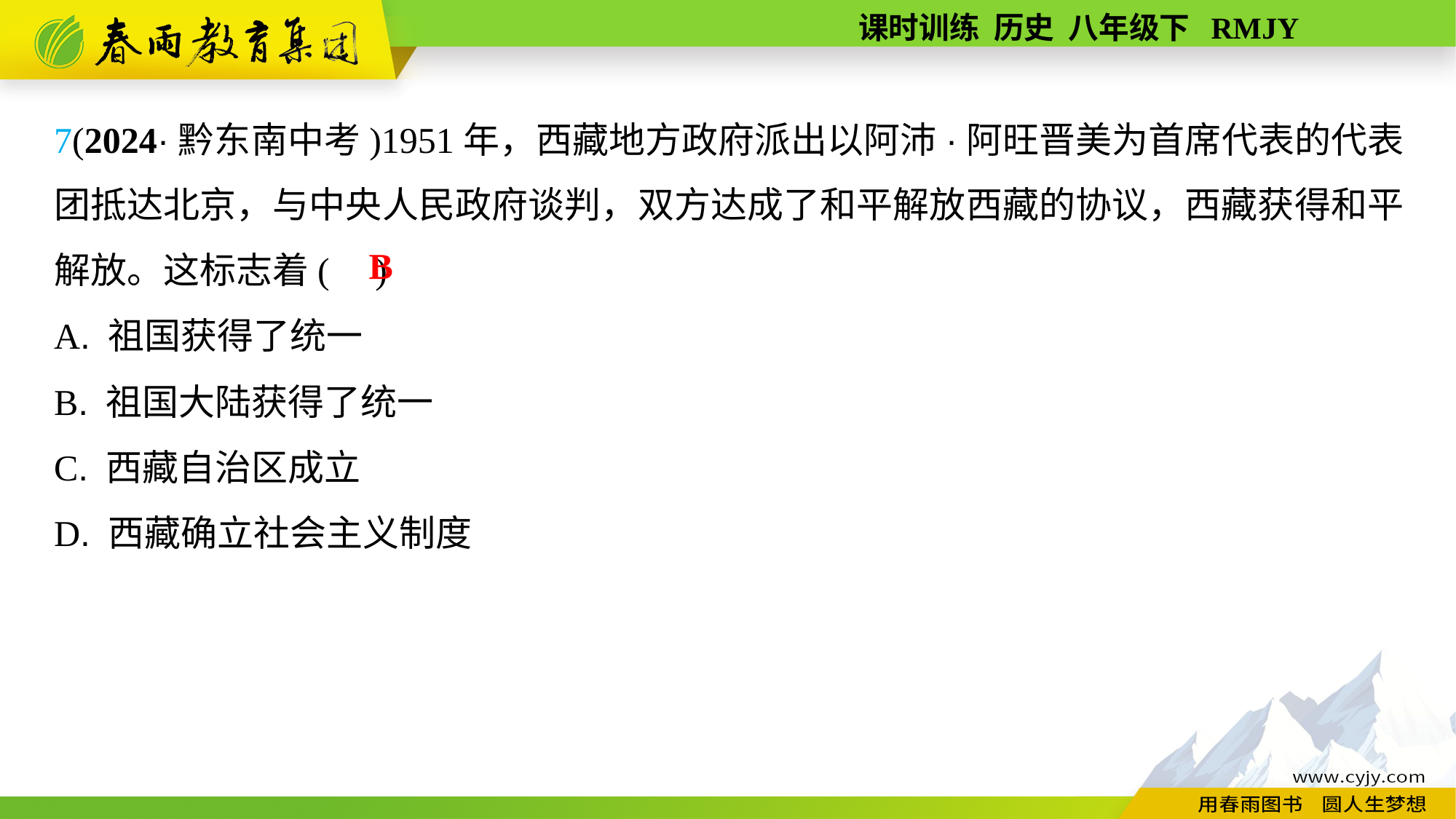

7(2024·黔东南中考)1951年，西藏地方政府派出以阿沛·阿旺晋美为首席代表的代表团抵达北京，与中央人民政府谈判，双方达成了和平解放西藏的协议，西藏获得和平解放。这标志着(     )
A. 祖国获得了统一
B. 祖国大陆获得了统一
C. 西藏自治区成立
D. 西藏确立社会主义制度
B